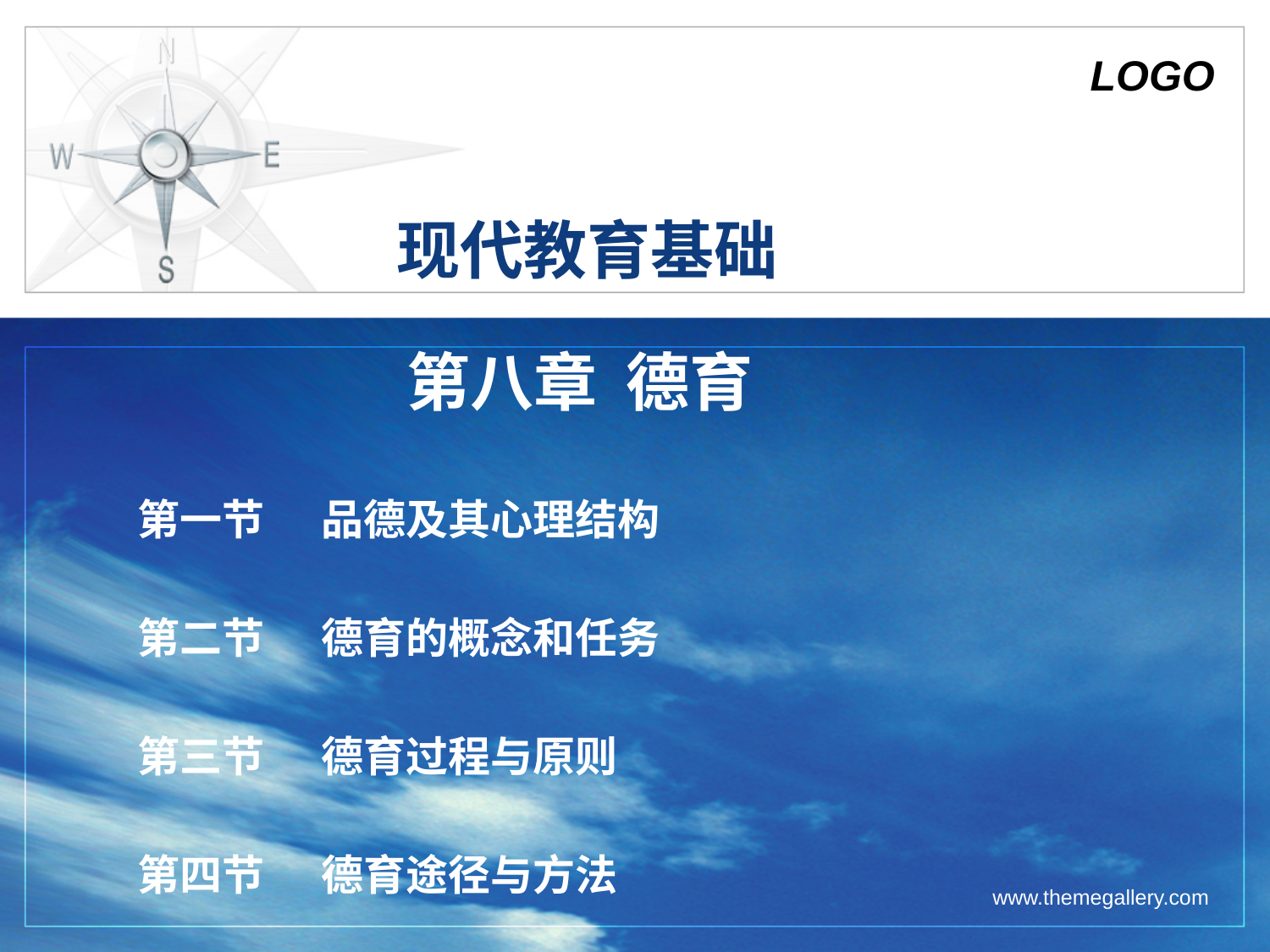

# 现代教育基础
第八章  德育

第一节      品德及其心理结构

第二节      德育的概念和任务

第三节      德育过程与原则

第四节      德育途径与方法